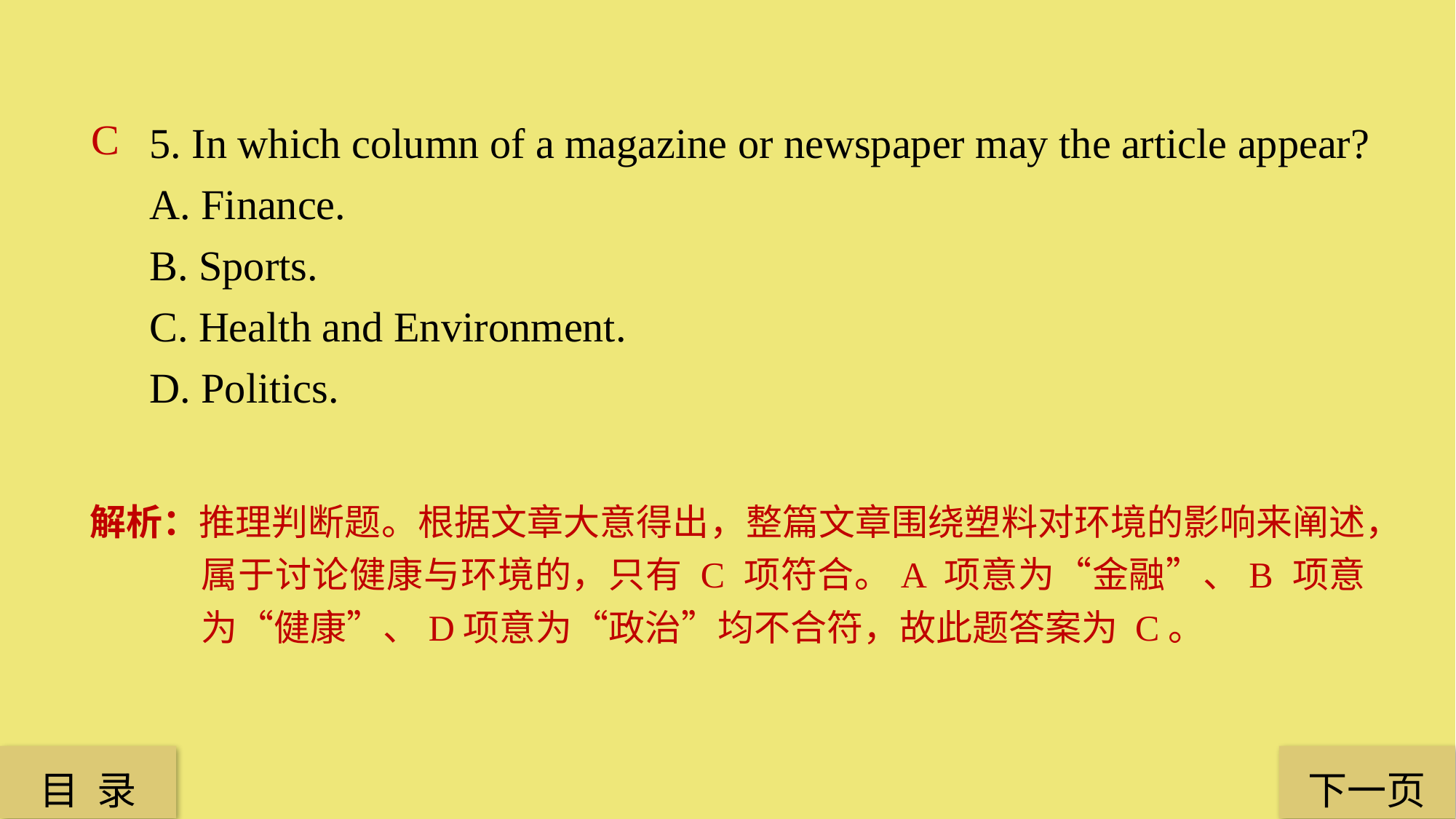

5. In which column of a magazine or newspaper may the article appear?
A. Finance.
B. Sports.
C. Health and Environment.
D. Politics.
C
解析：推理判断题。根据文章大意得出，整篇文章围绕塑料对环境的影响来阐述，属于讨论健康与环境的，只有 C 项符合。A 项意为“金融”、B 项意为“健康”、D项意为“政治”均不合符，故此题答案为 C。